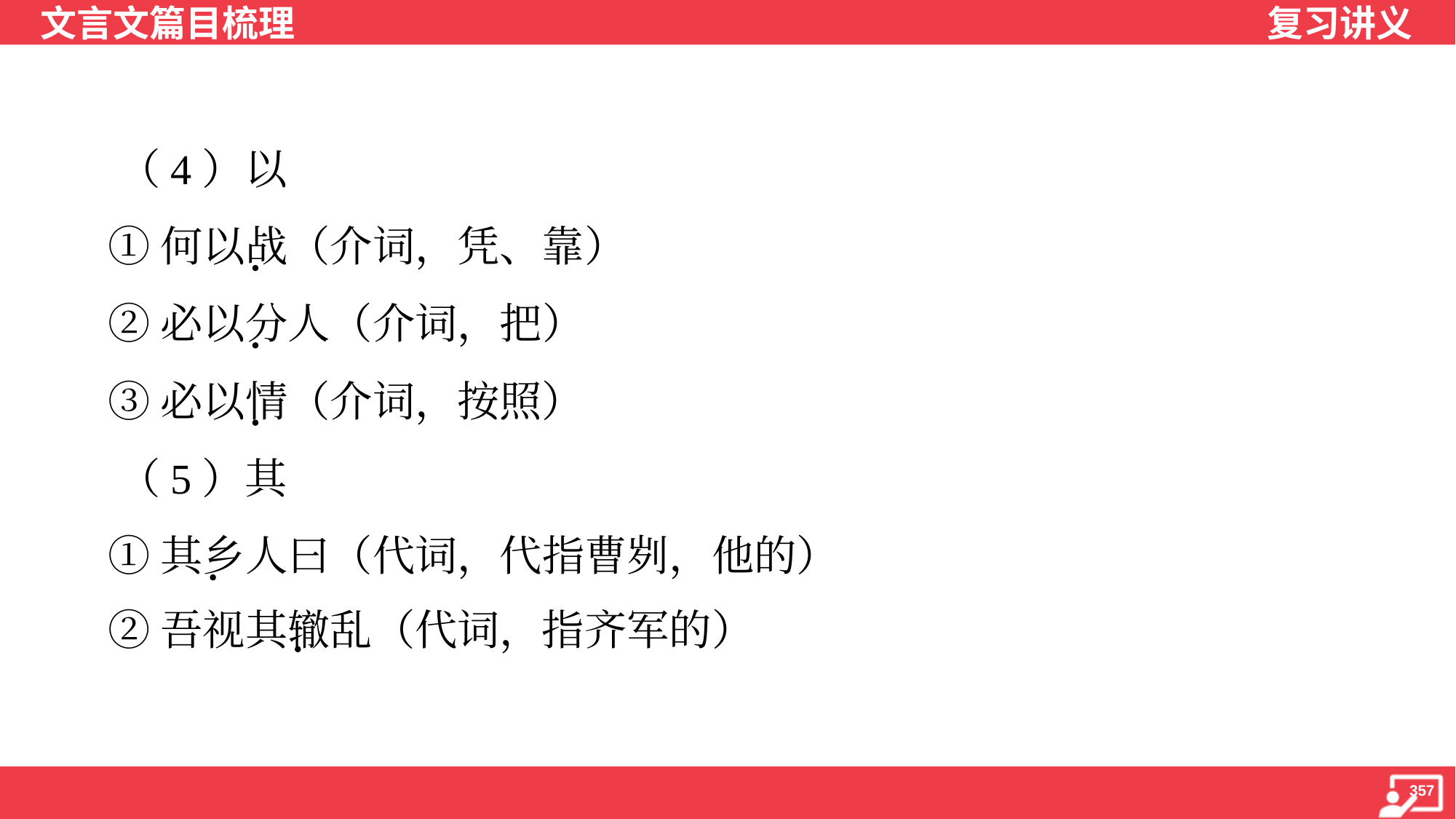

（4）以
    ①何以战（介词，凭、靠）
    ②必以分人（介词，把）
    ③必以情（介词，按照）
    （5）其
    ①其乡人曰（代词，代指曹刿，他的）
    ②吾视其辙乱（代词，指齐军的）